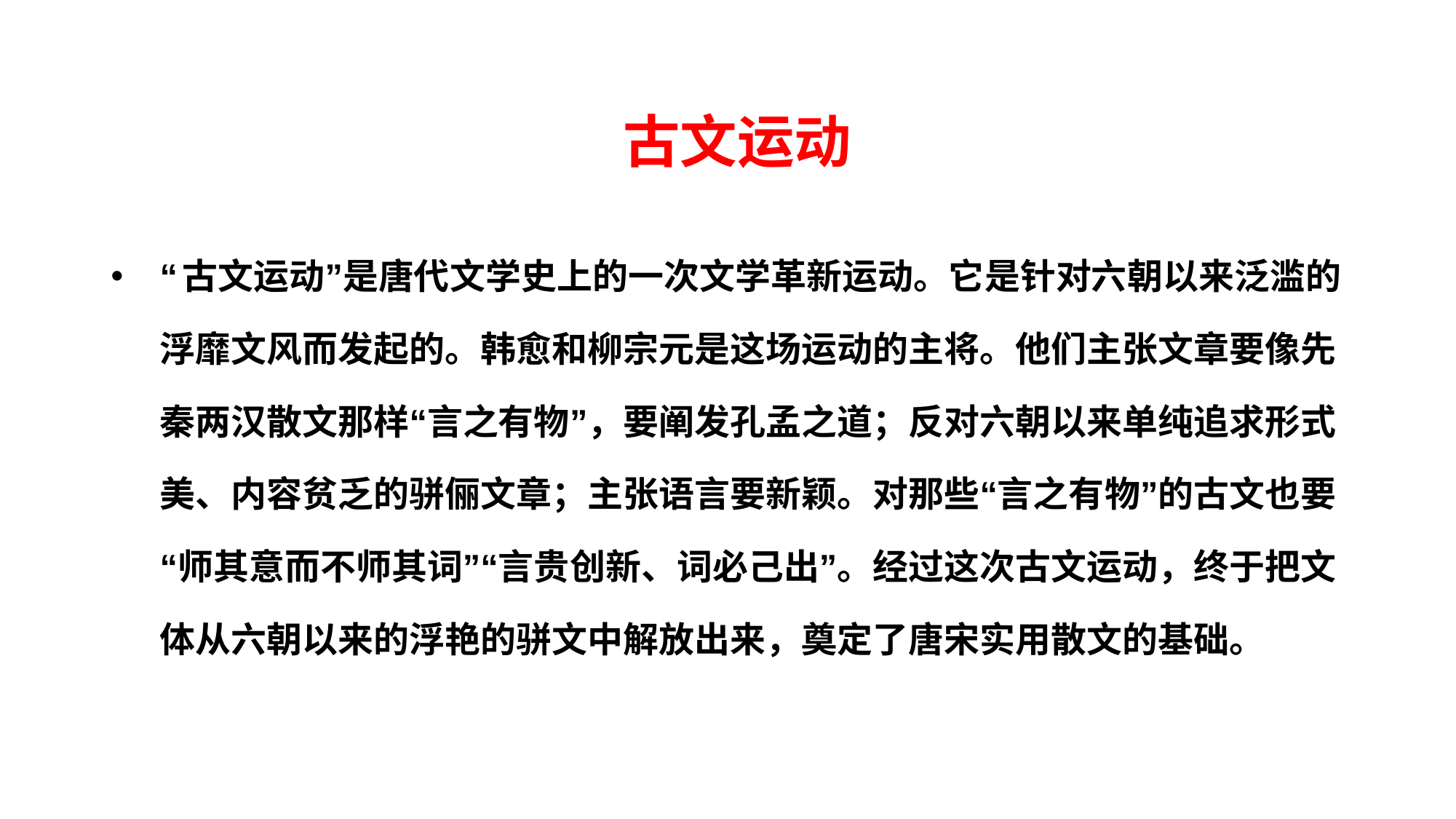

# 古文运动
“古文运动”是唐代文学史上的一次文学革新运动。它是针对六朝以来泛滥的浮靡文风而发起的。韩愈和柳宗元是这场运动的主将。他们主张文章要像先秦两汉散文那样“言之有物”，要阐发孔孟之道；反对六朝以来单纯追求形式美、内容贫乏的骈俪文章；主张语言要新颖。对那些“言之有物”的古文也要“师其意而不师其词”“言贵创新、词必己出”。经过这次古文运动，终于把文体从六朝以来的浮艳的骈文中解放出来，奠定了唐宋实用散文的基础。